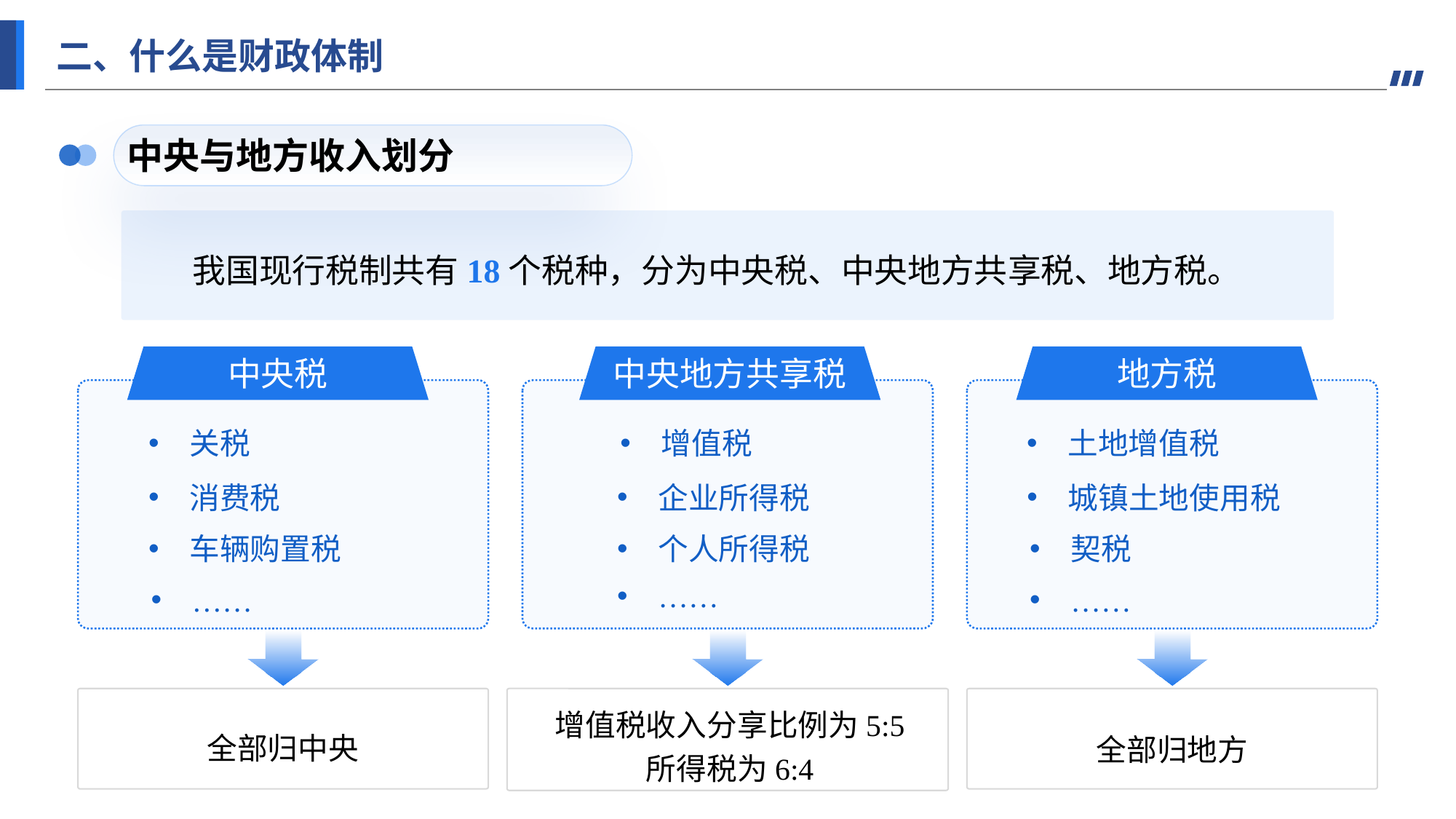

二、什么是财政体制

中央与地方收入划分

我国现行税制共有18个税种，分为中央税、中央地方共享税、地方税。

中央税

关税
消费税
车辆购置税
……

全部归中央

地方税

土地增值税
城镇土地使用税
契税
……

全部归地方

中央地方共享税

增值税
企业所得税
个人所得税

增值税收入分享比例为5:5
所得税为6:4
……